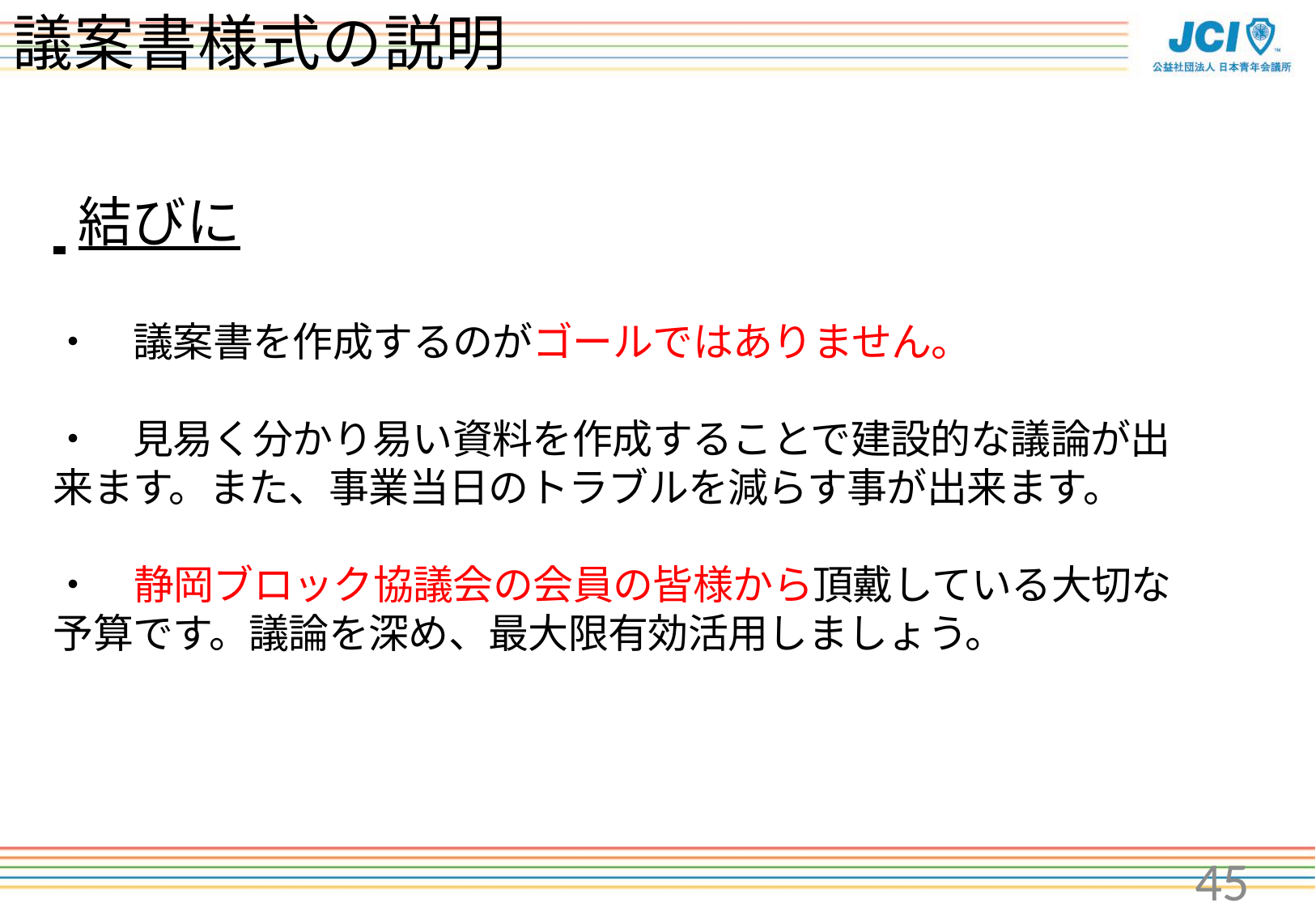

# 議案書様式の説明
 結びに
・　議案書を作成するのがゴールではありません。

・　見易く分かり易い資料を作成することで建設的な議論が出来ます。また、事業当日のトラブルを減らす事が出来ます。

・　静岡ブロック協議会の会員の皆様から頂戴している大切な予算です。議論を深め、最大限有効活用しましょう。
45